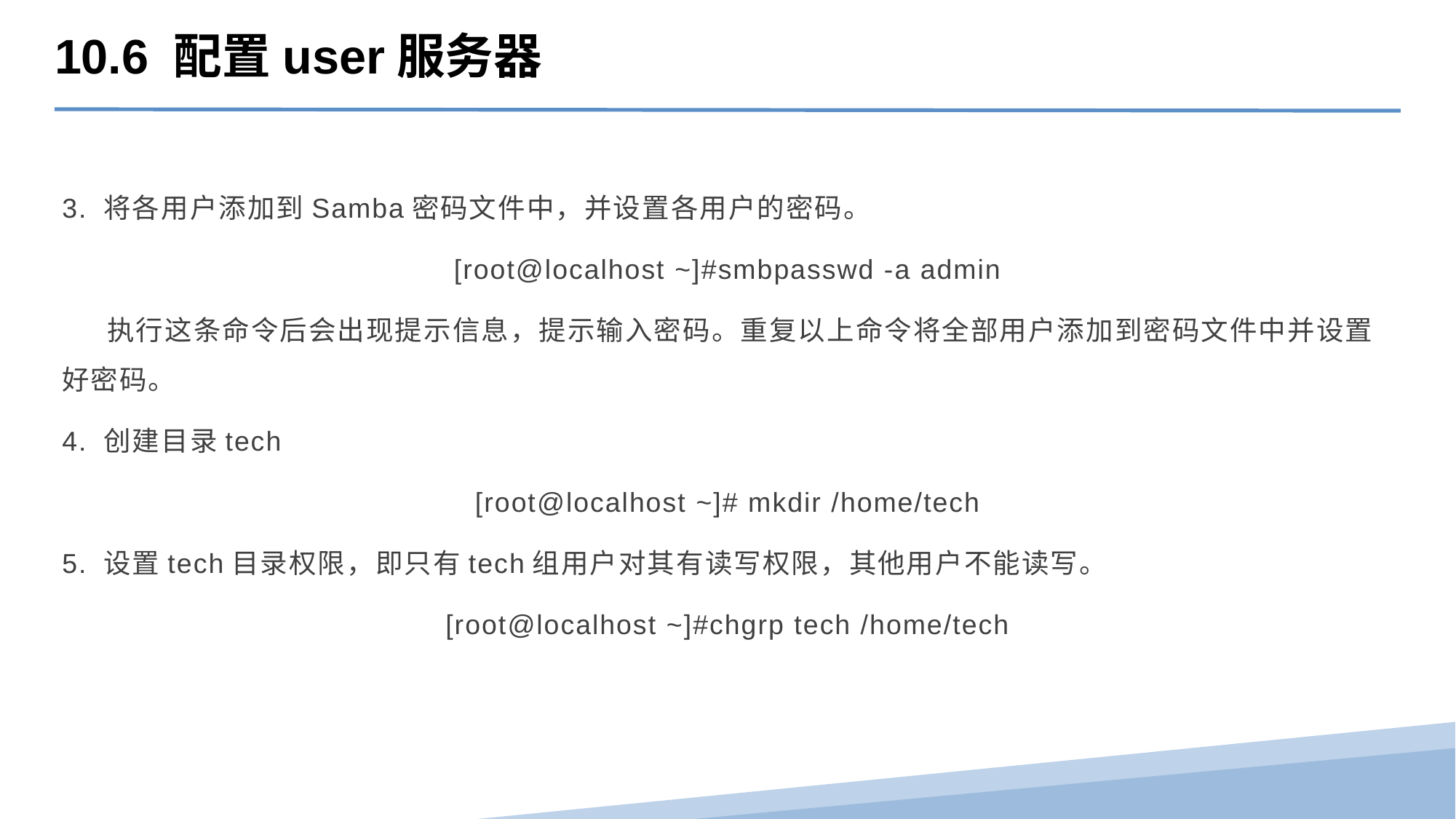

10.6 配置user服务器
3. 将各用户添加到Samba密码文件中，并设置各用户的密码。
[root@localhost ~]#smbpasswd -a admin
     执行这条命令后会出现提示信息，提示输入密码。重复以上命令将全部用户添加到密码文件中并设置好密码。
4. 创建目录tech
[root@localhost ~]# mkdir /home/tech
5. 设置tech目录权限，即只有tech组用户对其有读写权限，其他用户不能读写。
[root@localhost ~]#chgrp tech /home/tech